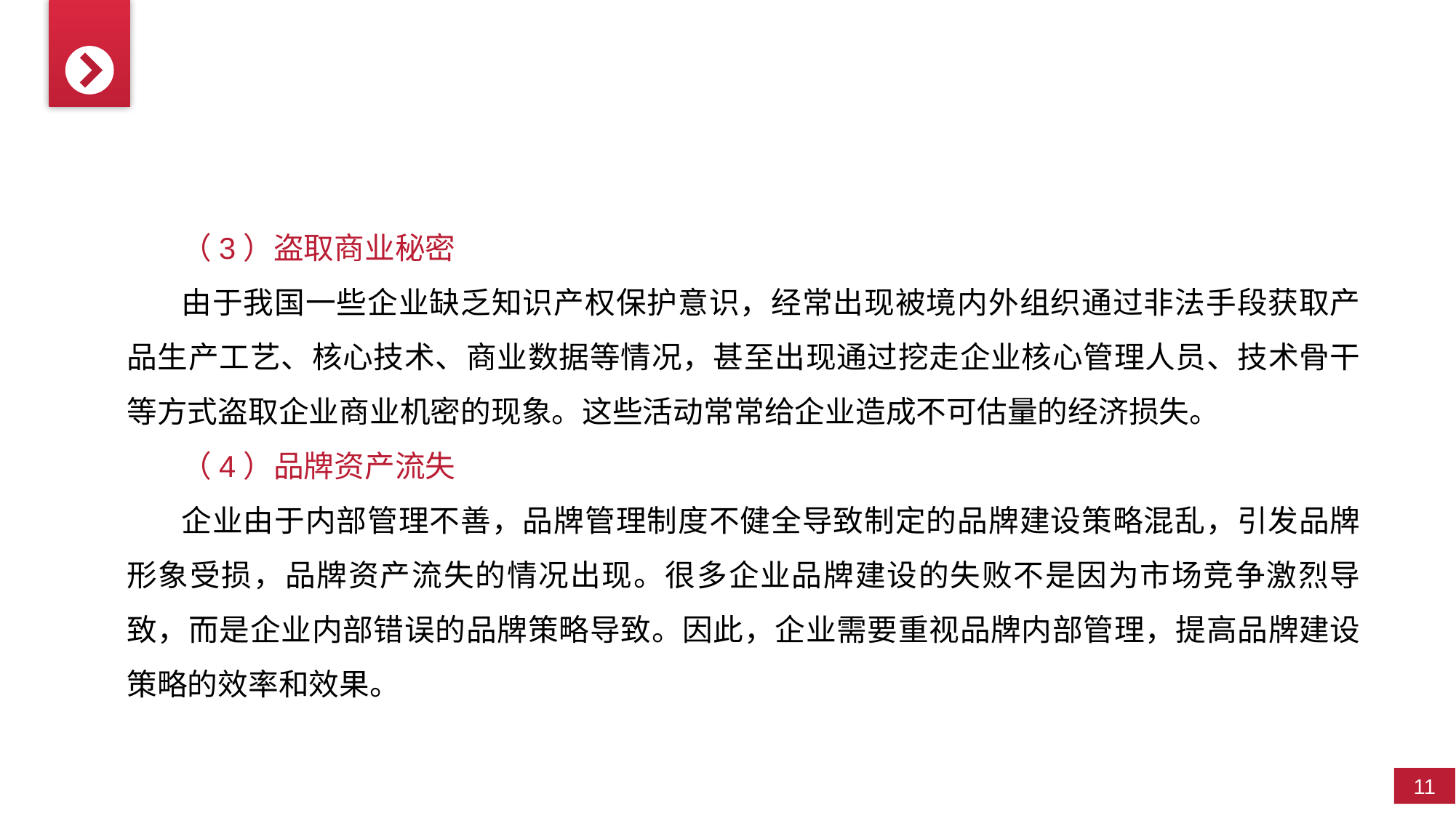

（3）盗取商业秘密
由于我国一些企业缺乏知识产权保护意识，经常出现被境内外组织通过非法手段获取产品生产工艺、核心技术、商业数据等情况，甚至出现通过挖走企业核心管理人员、技术骨干等方式盗取企业商业机密的现象。这些活动常常给企业造成不可估量的经济损失。
（4）品牌资产流失
企业由于内部管理不善，品牌管理制度不健全导致制定的品牌建设策略混乱，引发品牌形象受损，品牌资产流失的情况出现。很多企业品牌建设的失败不是因为市场竞争激烈导致，而是企业内部错误的品牌策略导致。因此，企业需要重视品牌内部管理，提高品牌建设策略的效率和效果。